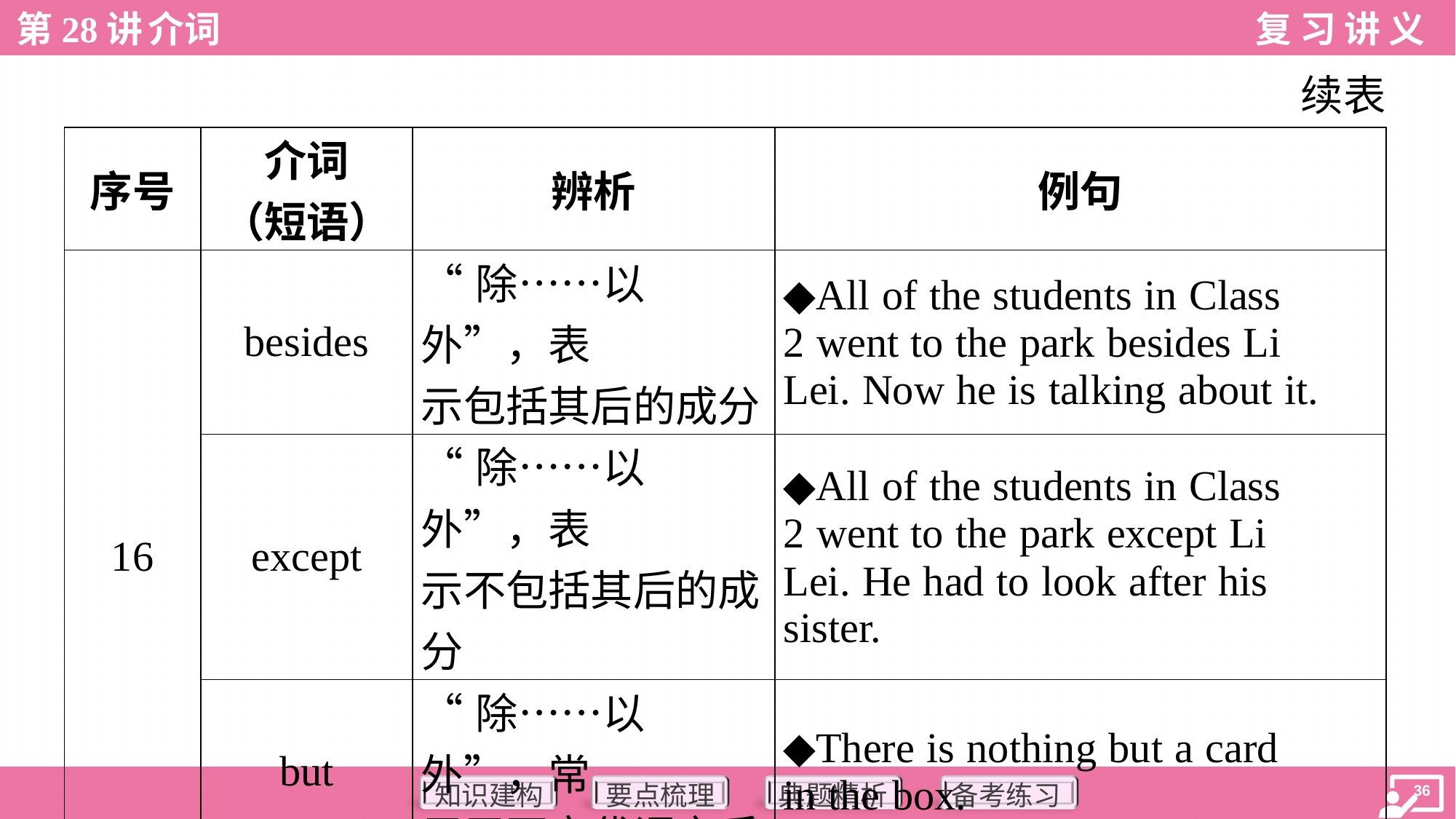

续表
| 序号 | 介词 （短语） | 辨析 | 例句 |
| --- | --- | --- | --- |
| 16 | besides | “除……以外”，表 示包括其后的成分 | ◆All of the students in Class 2 went to the park besides Li Lei. Now he is talking about it. |
|  | except | “除……以外”，表 示不包括其后的成 分 | ◆All of the students in Class 2 went to the park except Li Lei. He had to look after his sister. |
|  | but | “除……以外”，常 用于不定代词之后 | ◆There is nothing but a card in the box. |